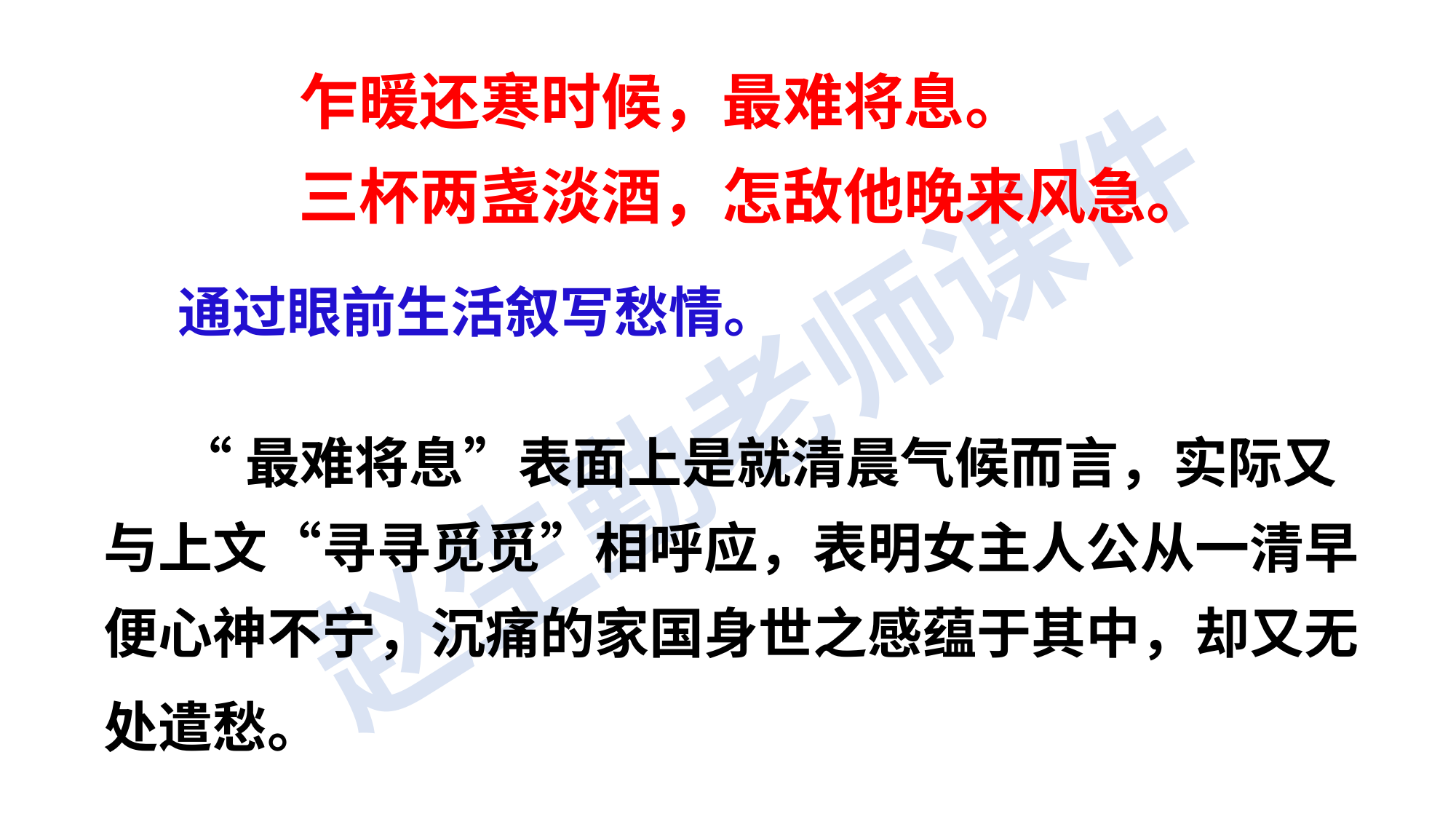

乍暖还寒时候，最难将息。
三杯两盏淡酒，怎敌他晚来风急。
        通过眼前生活叙写愁情。

      “最难将息”表面上是就清晨气候而言，实际又与上文“寻寻觅觅”相呼应，表明女主人公从一清早便心神不宁，沉痛的家国身世之感蕴于其中，却又无处遣愁。